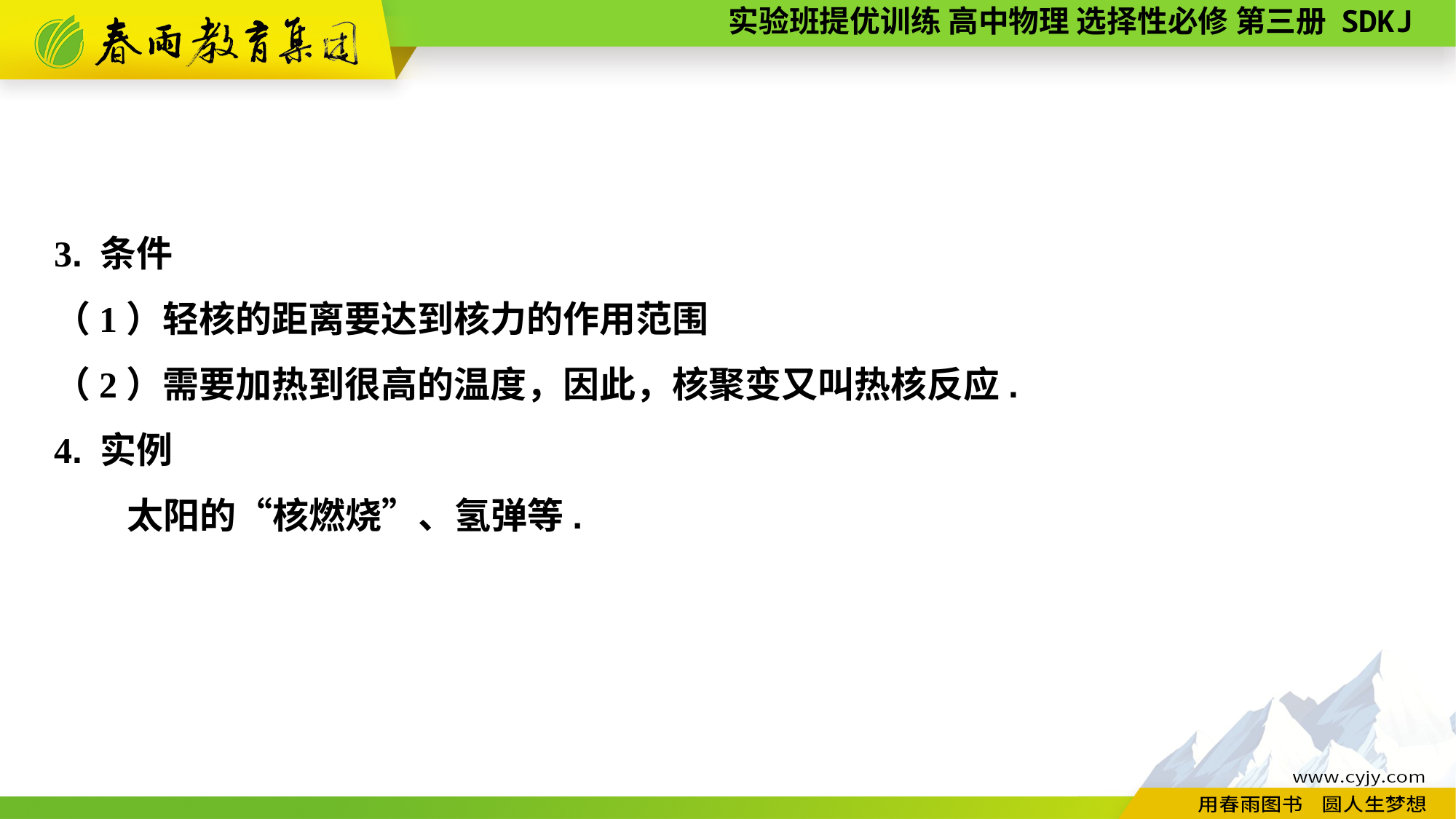

3. 条件
（1）轻核的距离要达到核力的作用范围
（2）需要加热到很高的温度，因此，核聚变又叫热核反应.
4. 实例
　　太阳的“核燃烧”、氢弹等.